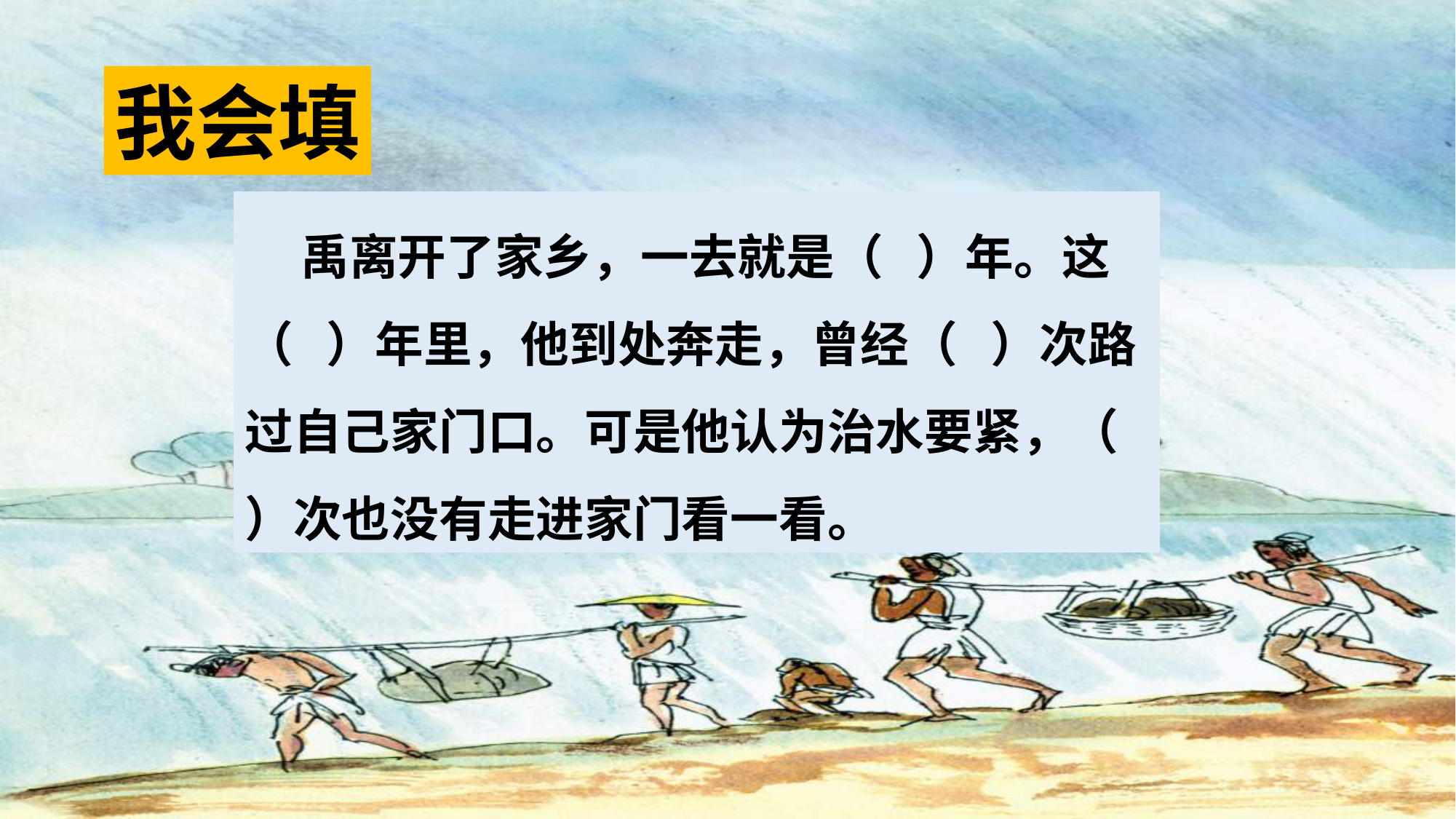

我会填
    禹离开了家乡，一去就是（   ）年。这（   ）年里，他到处奔走，曾经（   ）次路过自己家门口。可是他认为治水要紧，（   ）次也没有走进家门看一看。